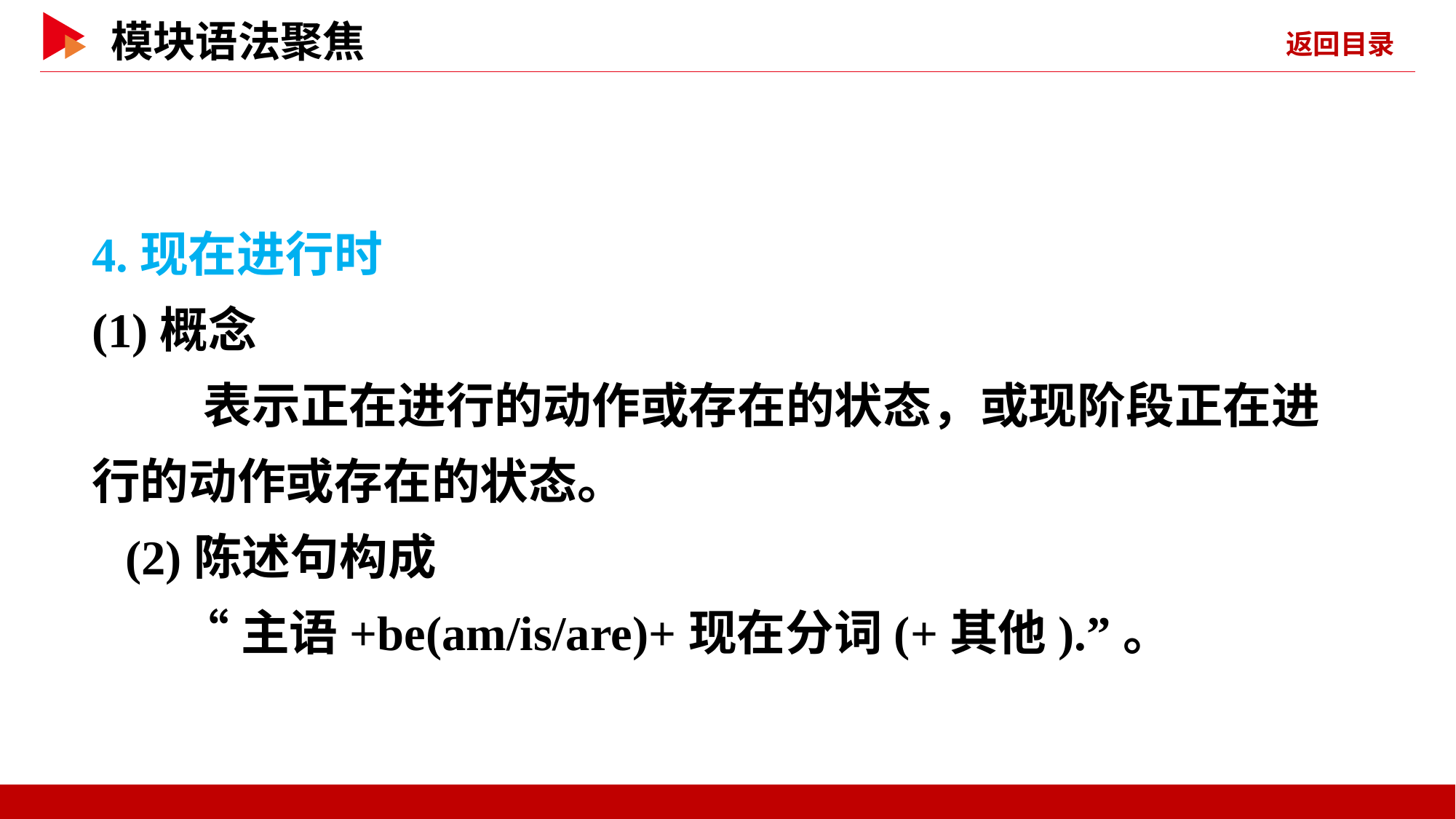

4.现在进行时
(1)概念
      表示正在进行的动作或存在的状态，或现阶段正在进行的动作或存在的状态。
(2)陈述句构成
     “主语+be(am/is/are)+现在分词(+其他).”。